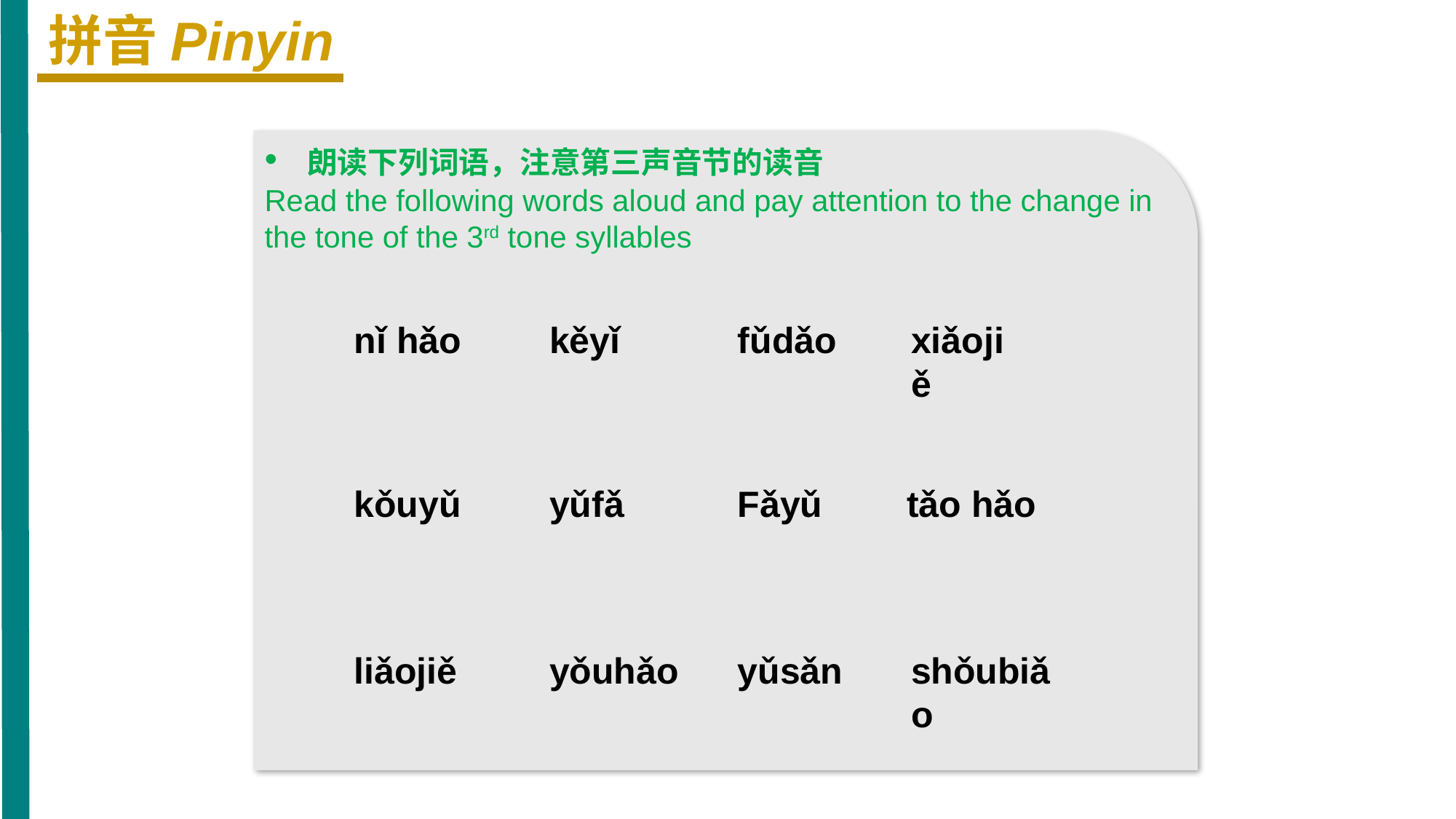

拼音Pinyin

 朗读下列词语，注意第三声音节的读音
Read the following words aloud and pay attention to the change in the tone of the 3rd tone syllables
nǐ hǎo
kěyǐ
fǔdǎo
xiǎojiě
kǒuyǔ
yǔfǎ
Fǎyǔ
tǎo hǎo
liǎojiě
yǒuhǎo
yǔsǎn
shǒubiǎo